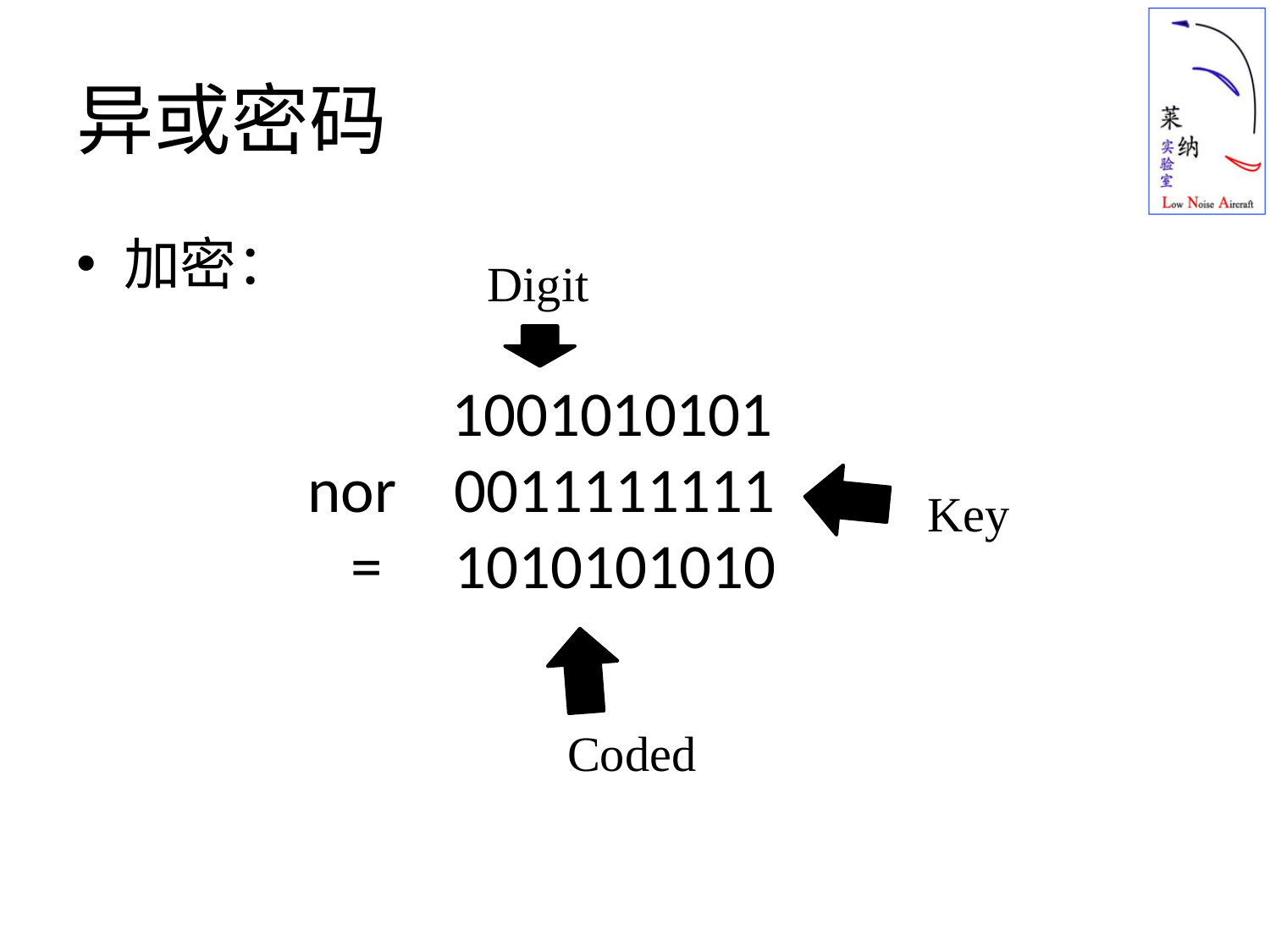

# 异或密码
加密：
Digit

          1001010101
nor    0011111111
   =     1010101010

Key

Coded